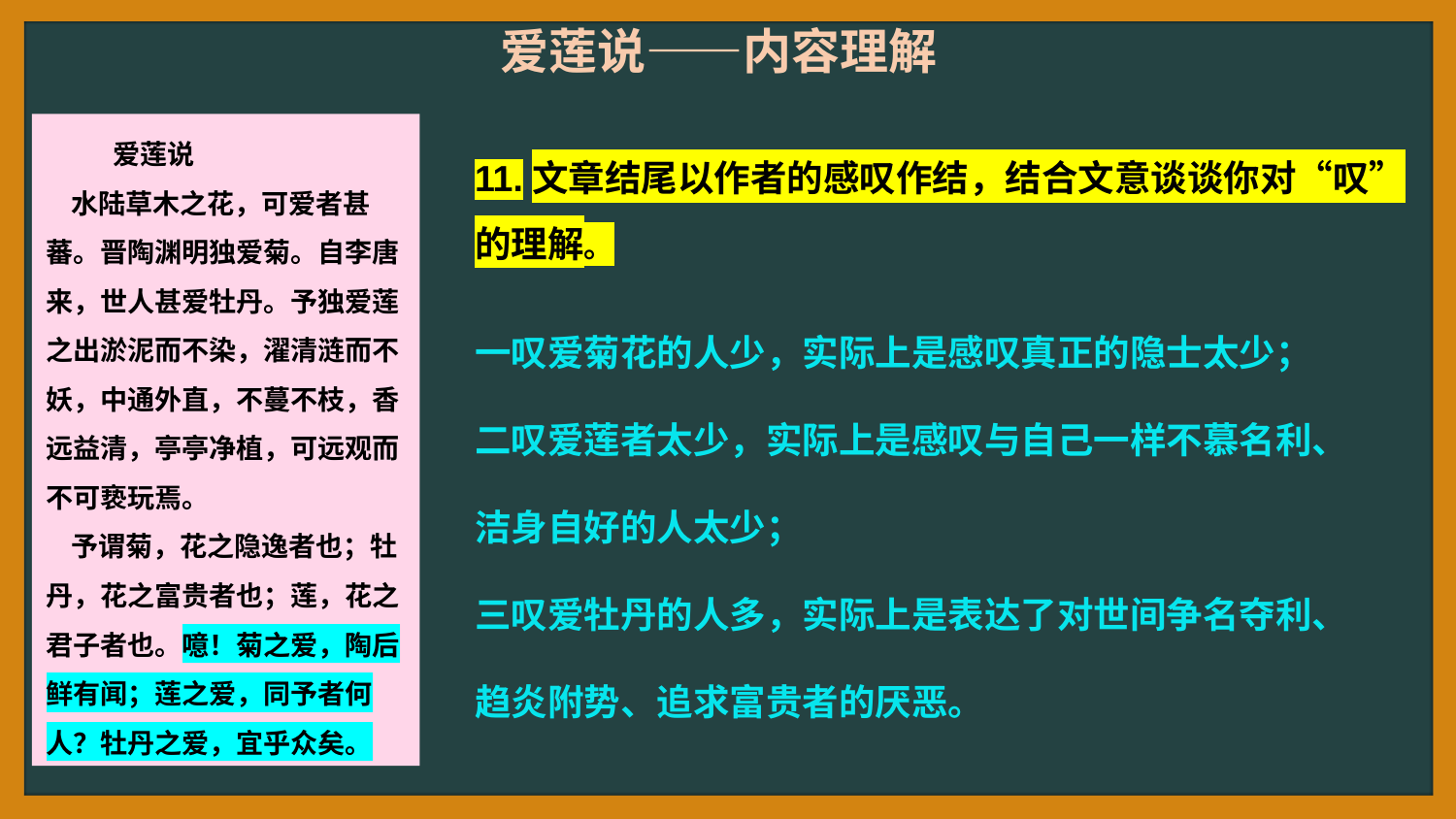

爱莲说——内容理解
          爱莲说
   水陆草木之花，可爱者甚蕃。晋陶渊明独爱菊。自李唐来，世人甚爱牡丹。予独爱莲之出淤泥而不染，濯清涟而不妖，中通外直，不蔓不枝，香远益清，亭亭净植，可远观而不可亵玩焉。
   予谓菊，花之隐逸者也；牡丹，花之富贵者也；莲，花之君子者也。噫！菊之爱，陶后鲜有闻；莲之爱，同予者何人？牡丹之爱，宜乎众矣。
11.文章结尾以作者的感叹作结，结合文意谈谈你对“叹”的理解。
一叹爱菊花的人少，实际上是感叹真正的隐士太少；
二叹爱莲者太少，实际上是感叹与自己一样不慕名利、洁身自好的人太少；
三叹爱牡丹的人多，实际上是表达了对世间争名夺利、趋炎附势、追求富贵者的厌恶。